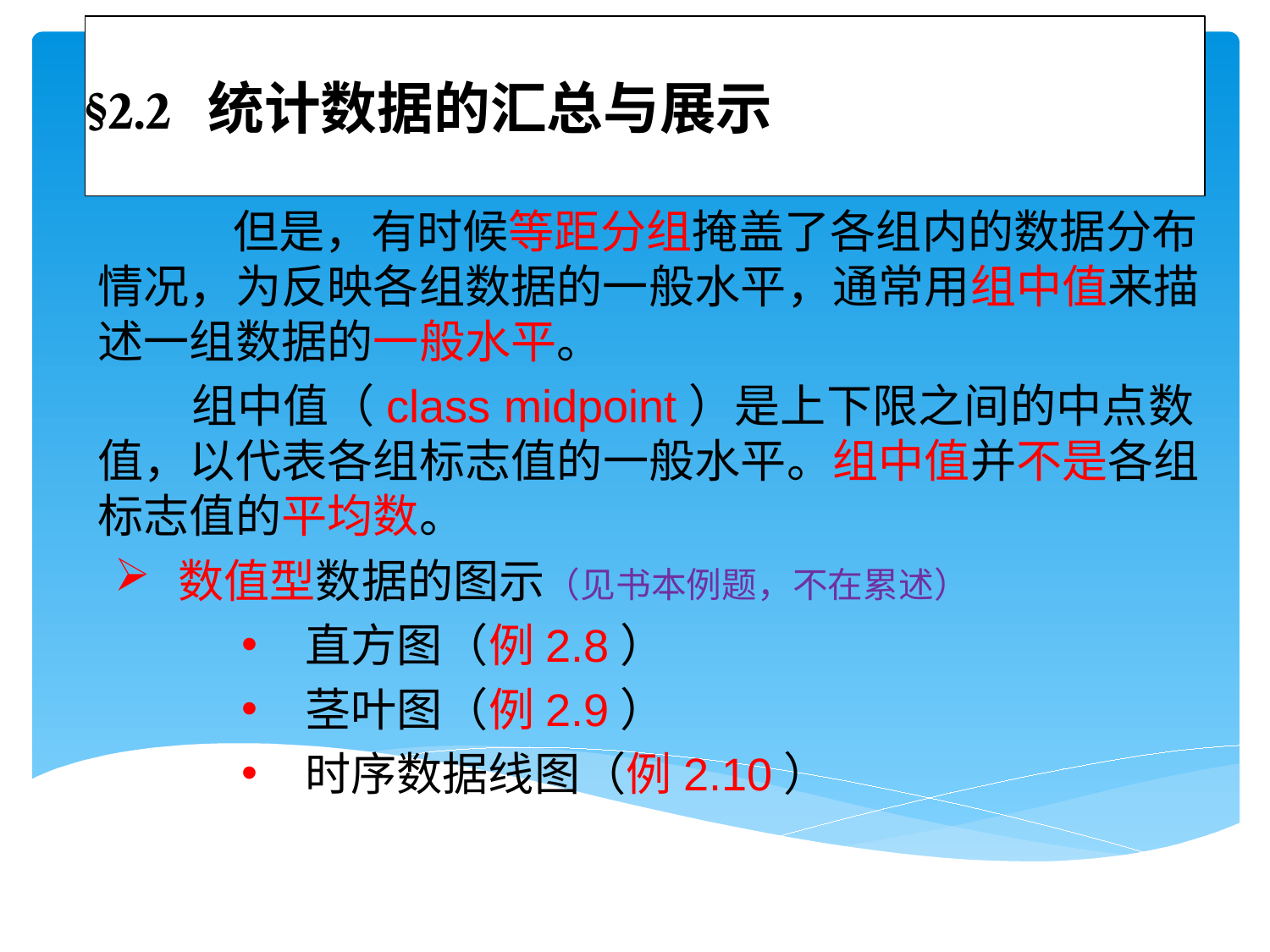

# §2.2  统计数据的汇总与展示
            但是，有时候等距分组掩盖了各组内的数据分布情况，为反映各组数据的一般水平，通常用组中值来描述一组数据的一般水平。
        组中值（class midpoint）是上下限之间的中点数值，以代表各组标志值的一般水平。组中值并不是各组标志值的平均数。

数值型数据的图示（见书本例题，不在累述）
直方图（例2.8）
茎叶图（例2.9）
时序数据线图（例2.10）